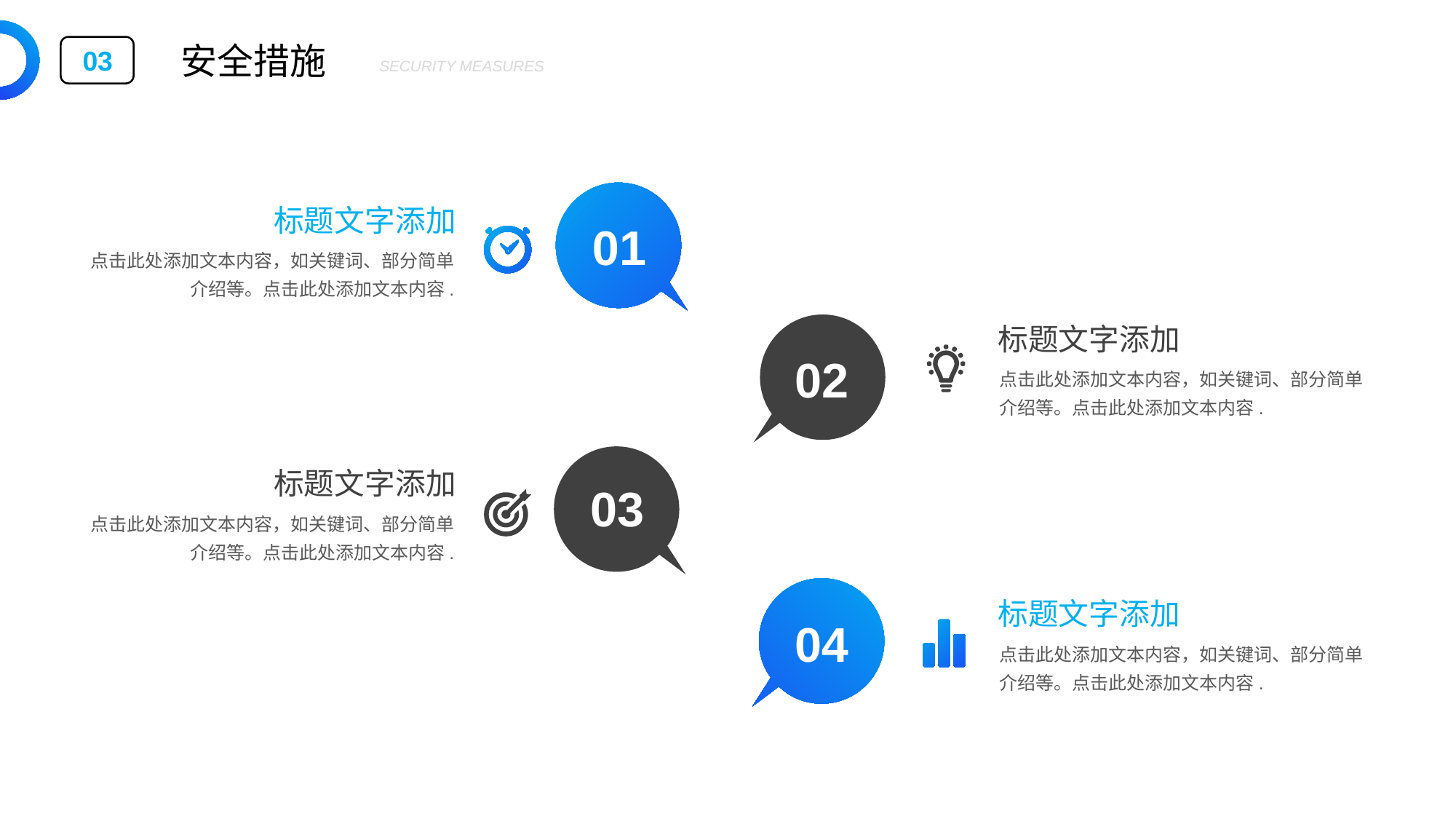

安全措施

03
SECURITY MEASURES

标题文字添加
点击此处添加文本内容，如关键词、部分简单介绍等。点击此处添加文本内容.
01

标题文字添加
点击此处添加文本内容，如关键词、部分简单介绍等。点击此处添加文本内容.
02

03
标题文字添加
点击此处添加文本内容，如关键词、部分简单介绍等。点击此处添加文本内容.

04
标题文字添加
点击此处添加文本内容，如关键词、部分简单介绍等。点击此处添加文本内容.